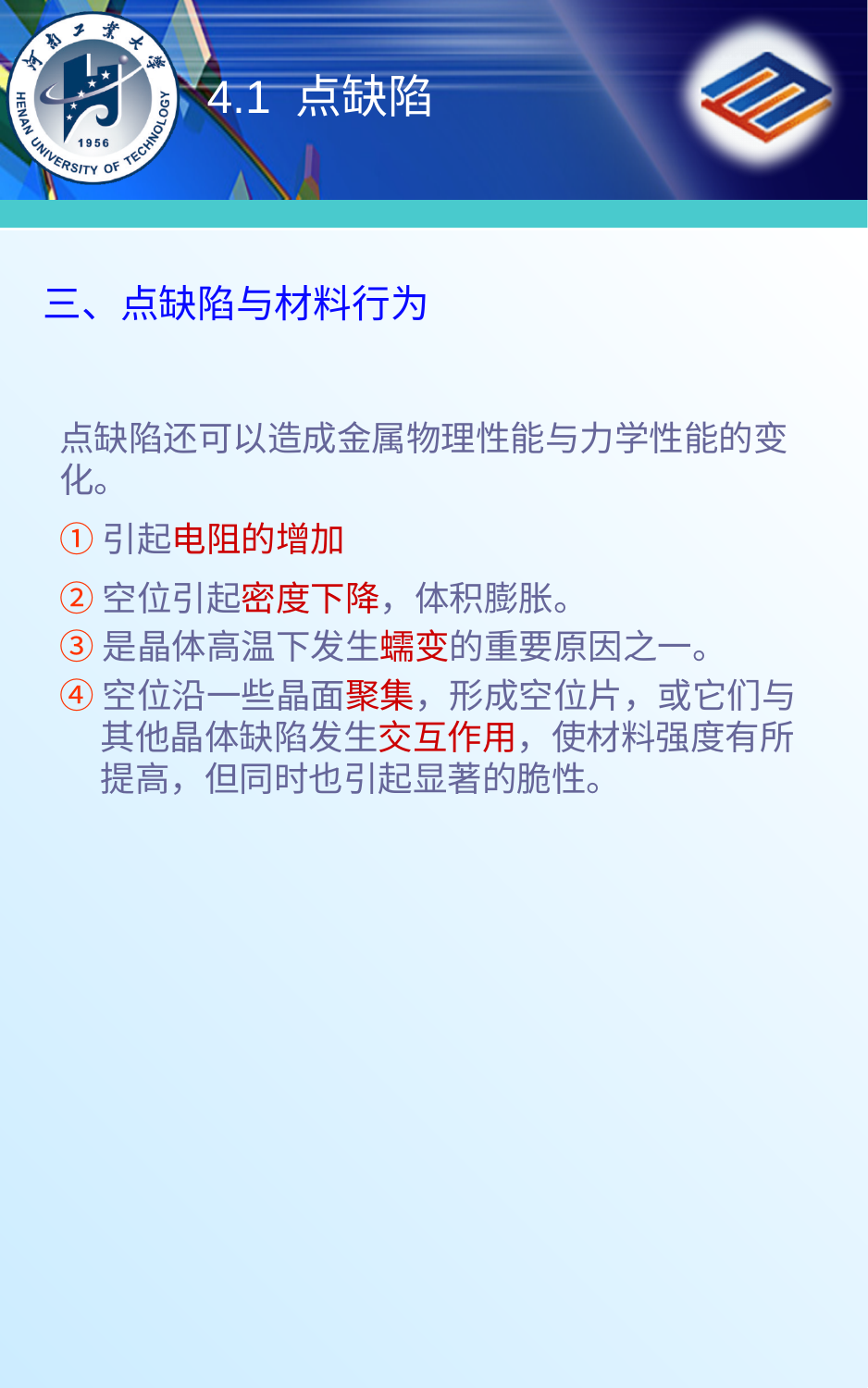

4.1 点缺陷
# 三、点缺陷与材料行为
点缺陷还可以造成金属物理性能与力学性能的变化。
①引起电阻的增加
②空位引起密度下降，体积膨胀。
③是晶体高温下发生蠕变的重要原因之一。
④空位沿一些晶面聚集，形成空位片，或它们与其他晶体缺陷发生交互作用，使材料强度有所提高，但同时也引起显著的脆性。